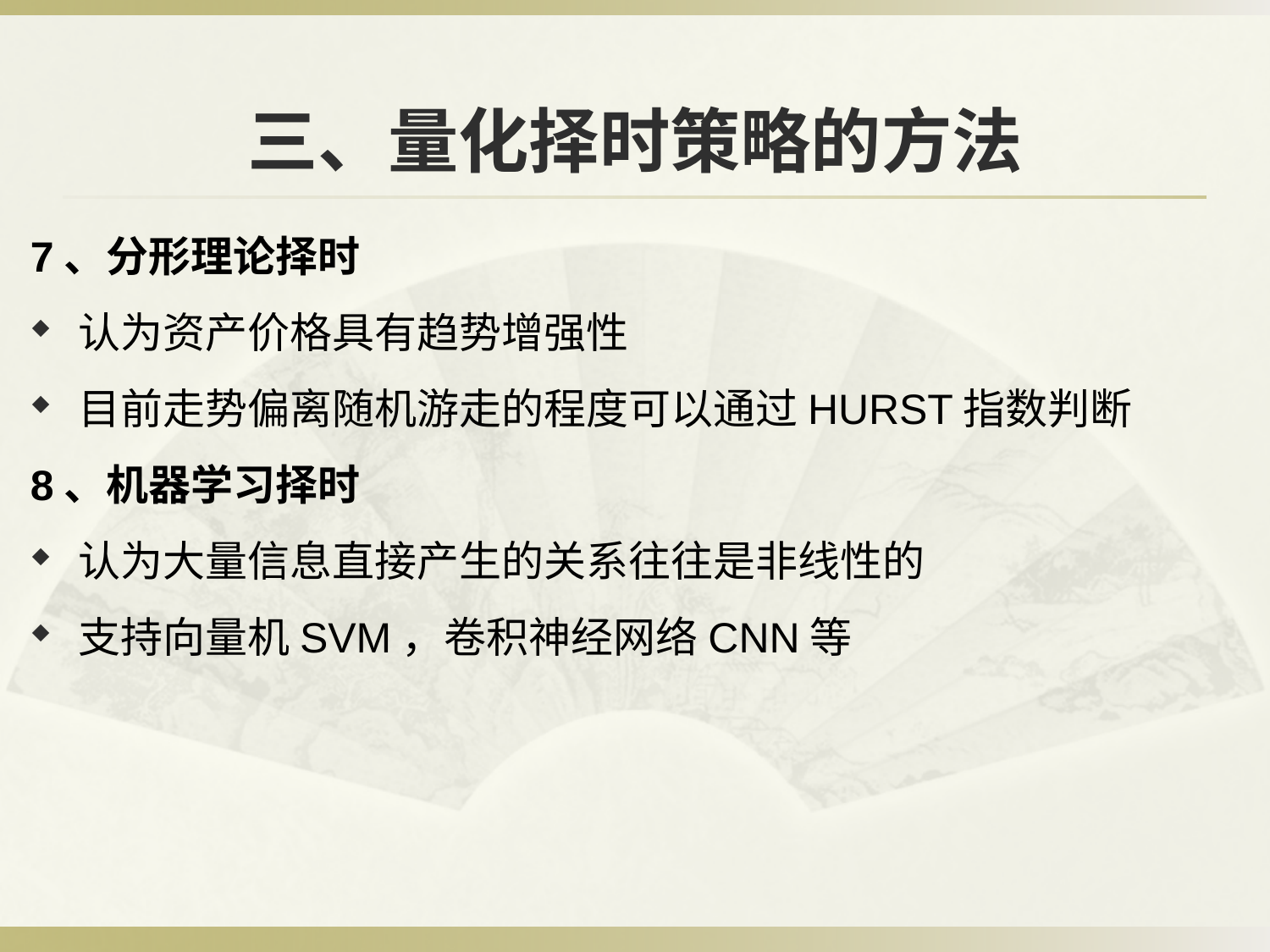

# 三、量化择时策略的方法
7、分形理论择时
认为资产价格具有趋势增强性
目前走势偏离随机游走的程度可以通过HURST指数判断
8、机器学习择时
认为大量信息直接产生的关系往往是非线性的
支持向量机SVM，卷积神经网络CNN等